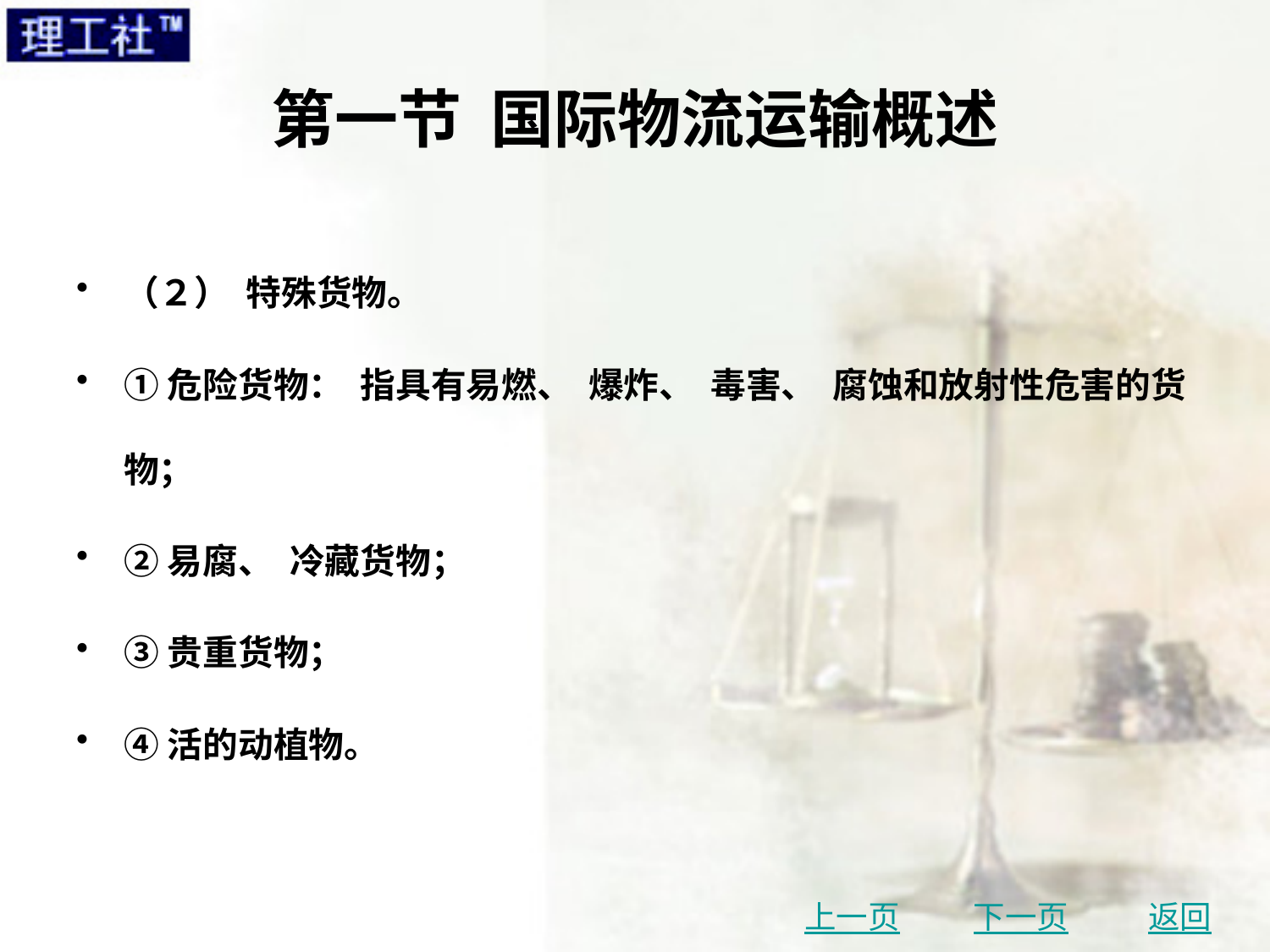

# 第一节  国际物流运输概述
（２）  特殊货物。
①危险货物：  指具有易燃、  爆炸、  毒害、  腐蚀和放射性危害的货物；
②易腐、  冷藏货物；
③贵重货物；
④活的动植物。

上一页
下一页
返回